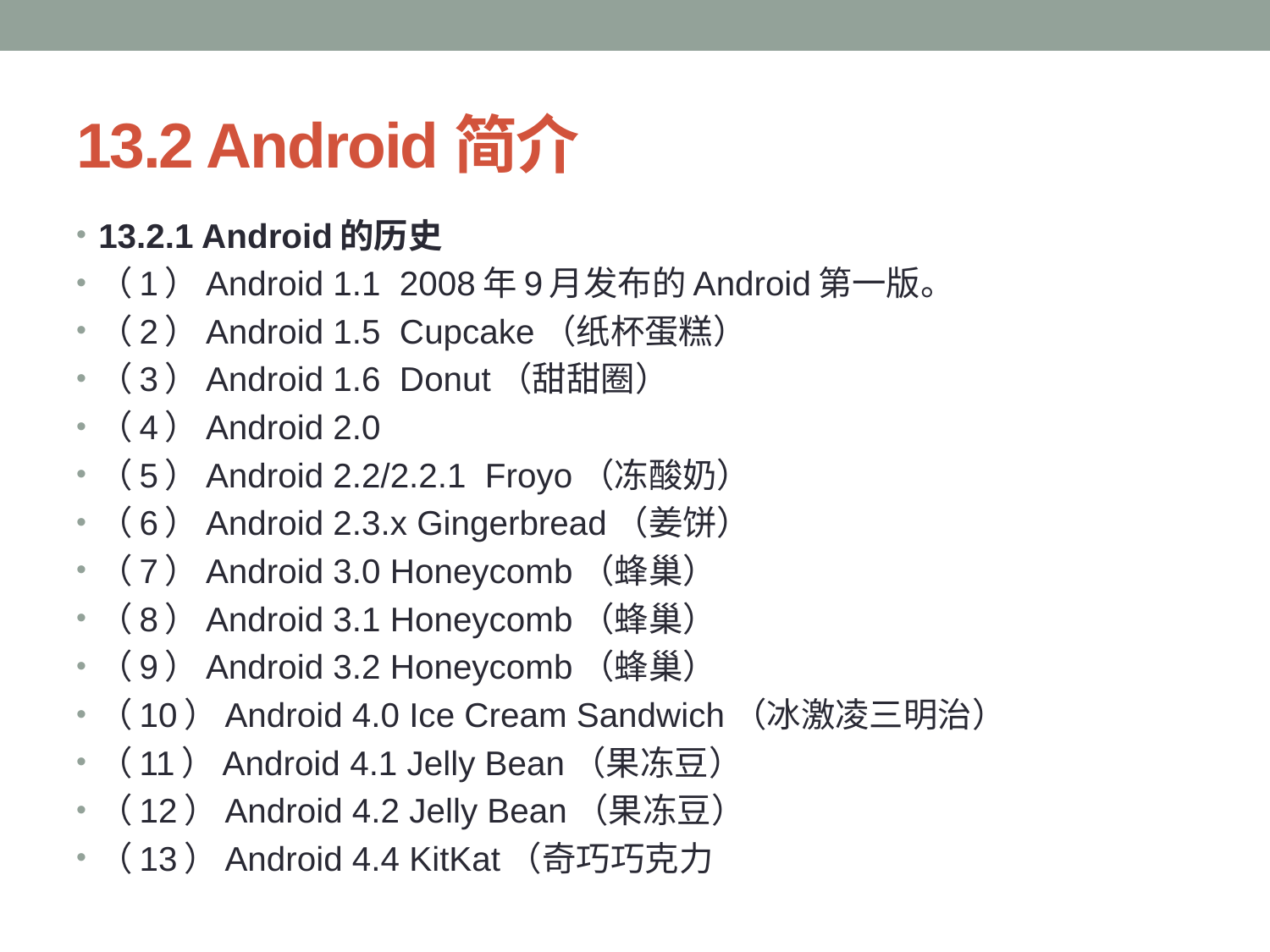

# 13.2 Android简介
13.2.1 Android的历史
（1）Android 1.1  2008年9月发布的Android第一版。
（2）Android 1.5  Cupcake（纸杯蛋糕）
（3）Android 1.6  Donut（甜甜圈）
（4）Android 2.0
（5）Android 2.2/2.2.1  Froyo（冻酸奶）
（6）Android 2.3.x Gingerbread（姜饼）
（7）Android 3.0 Honeycomb（蜂巢）
（8）Android 3.1 Honeycomb（蜂巢）
（9）Android 3.2 Honeycomb（蜂巢）
（10）Android 4.0 Ice Cream Sandwich（冰激凌三明治）
（11）Android 4.1 Jelly Bean（果冻豆）
（12）Android 4.2 Jelly Bean（果冻豆）
（13）Android 4.4 KitKat（奇巧巧克力